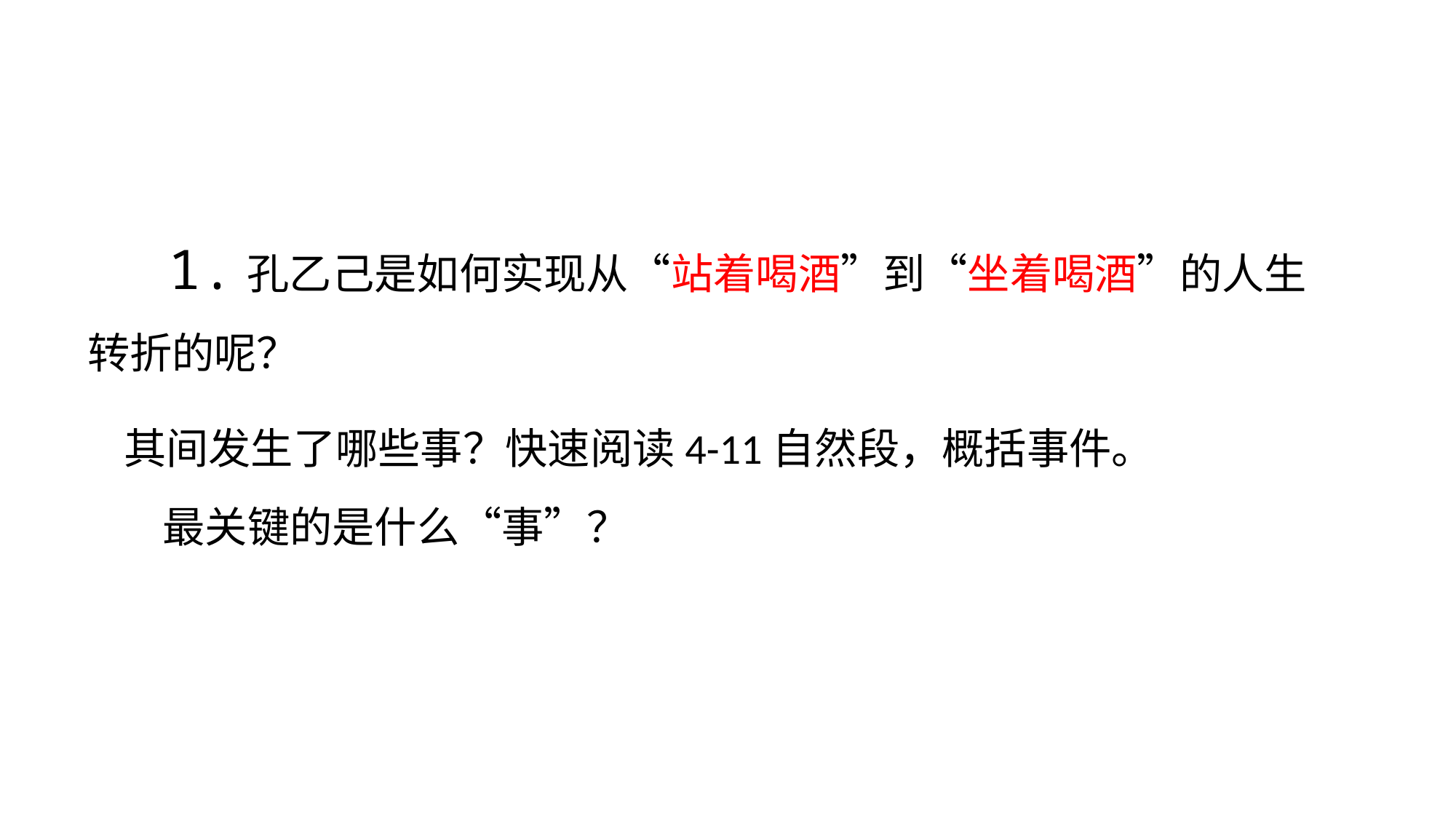

# 1.孔乙己是如何实现从“站着喝酒”到“坐着喝酒”的人生转折的呢？ 其间发生了哪些事？快速阅读4-11自然段，概括事件。 最关键的是什么“事”？